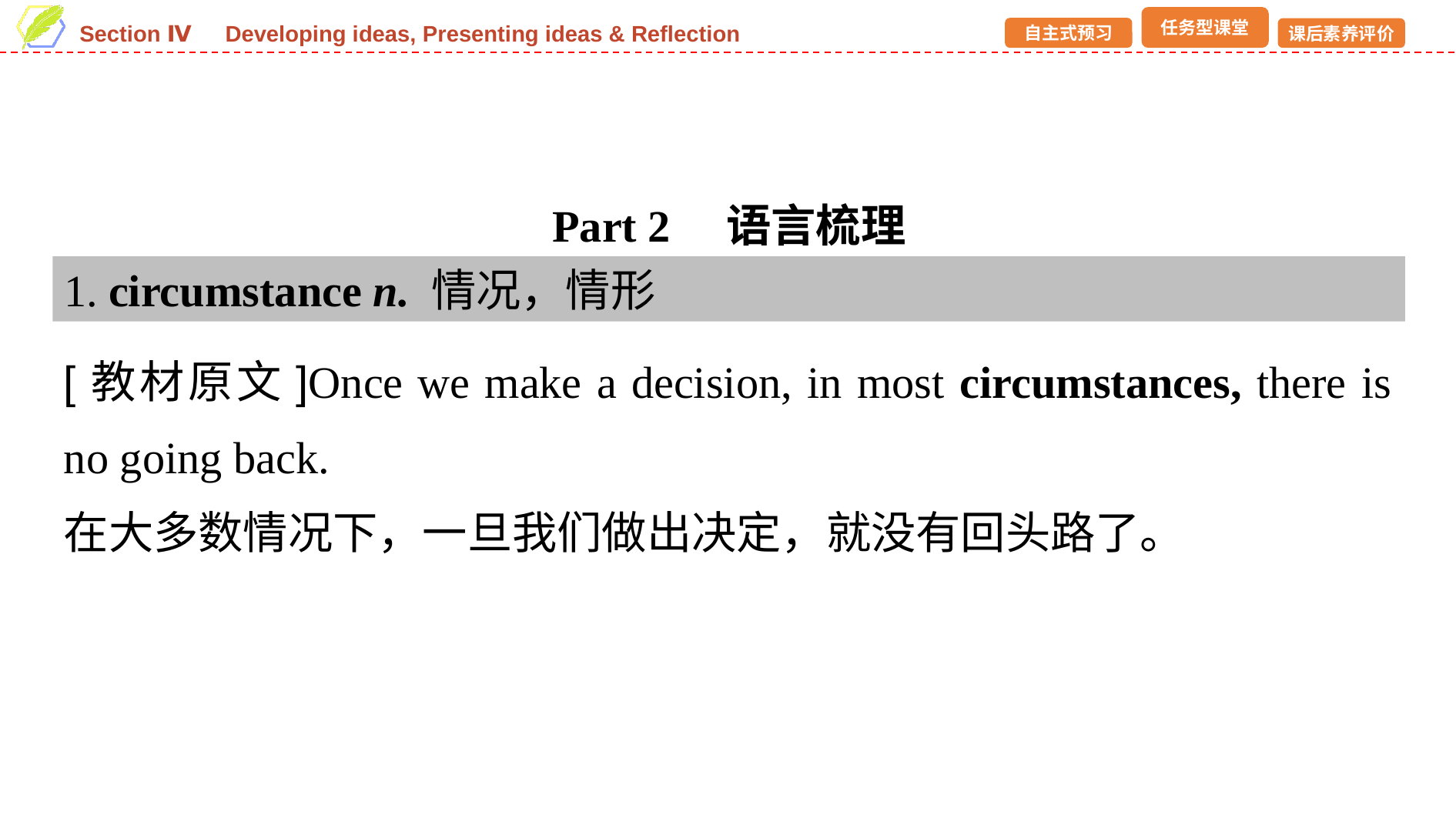

Part 2　语言梳理
1. circumstance n. 情况，情形
[教材原文]Once we make a decision, in most circumstances, there is no going back.
在大多数情况下，一旦我们做出决定，就没有回头路了。